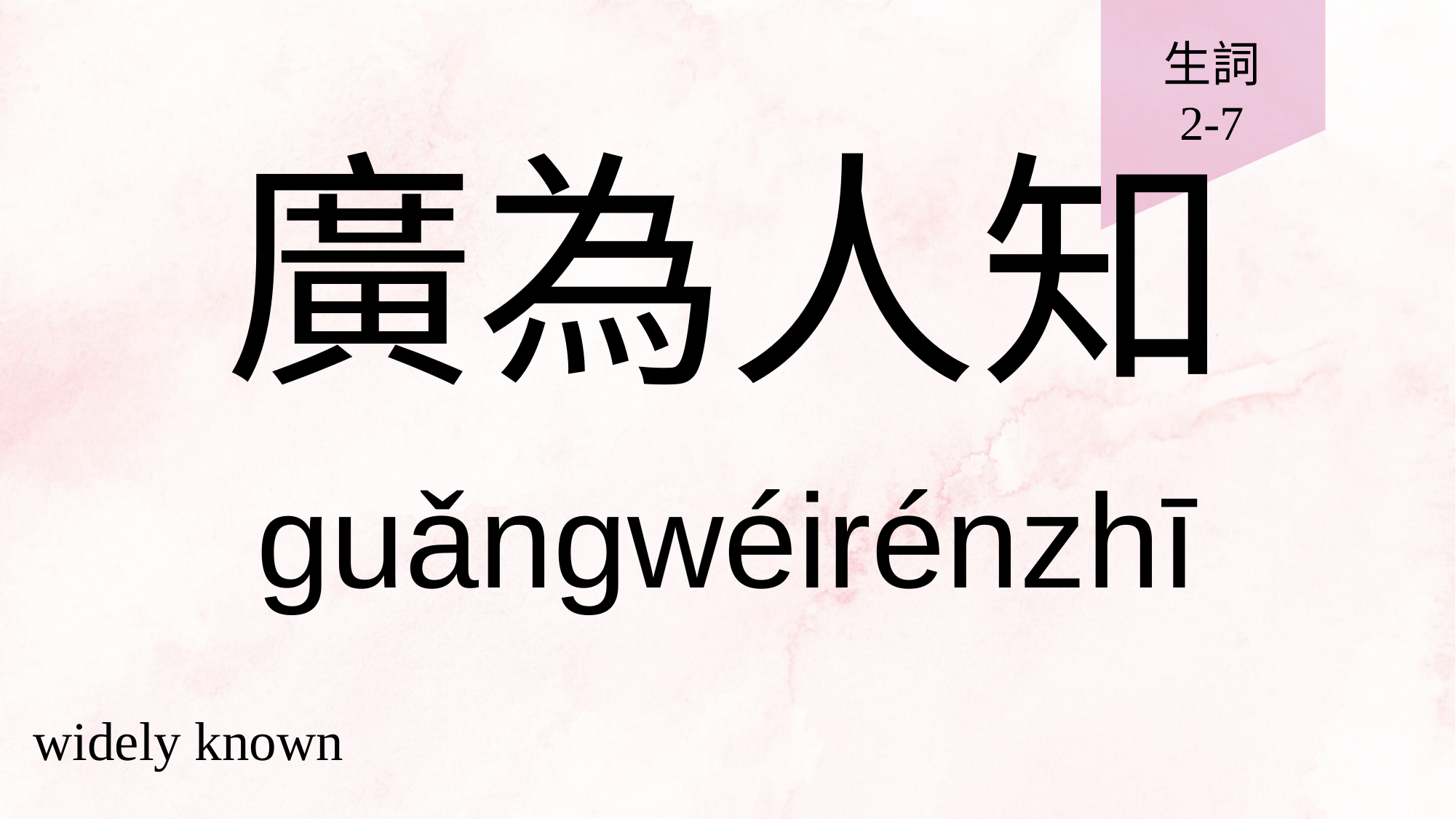

生詞
2-7
# 廣為人知
guǎngwéirénzhī
widely known